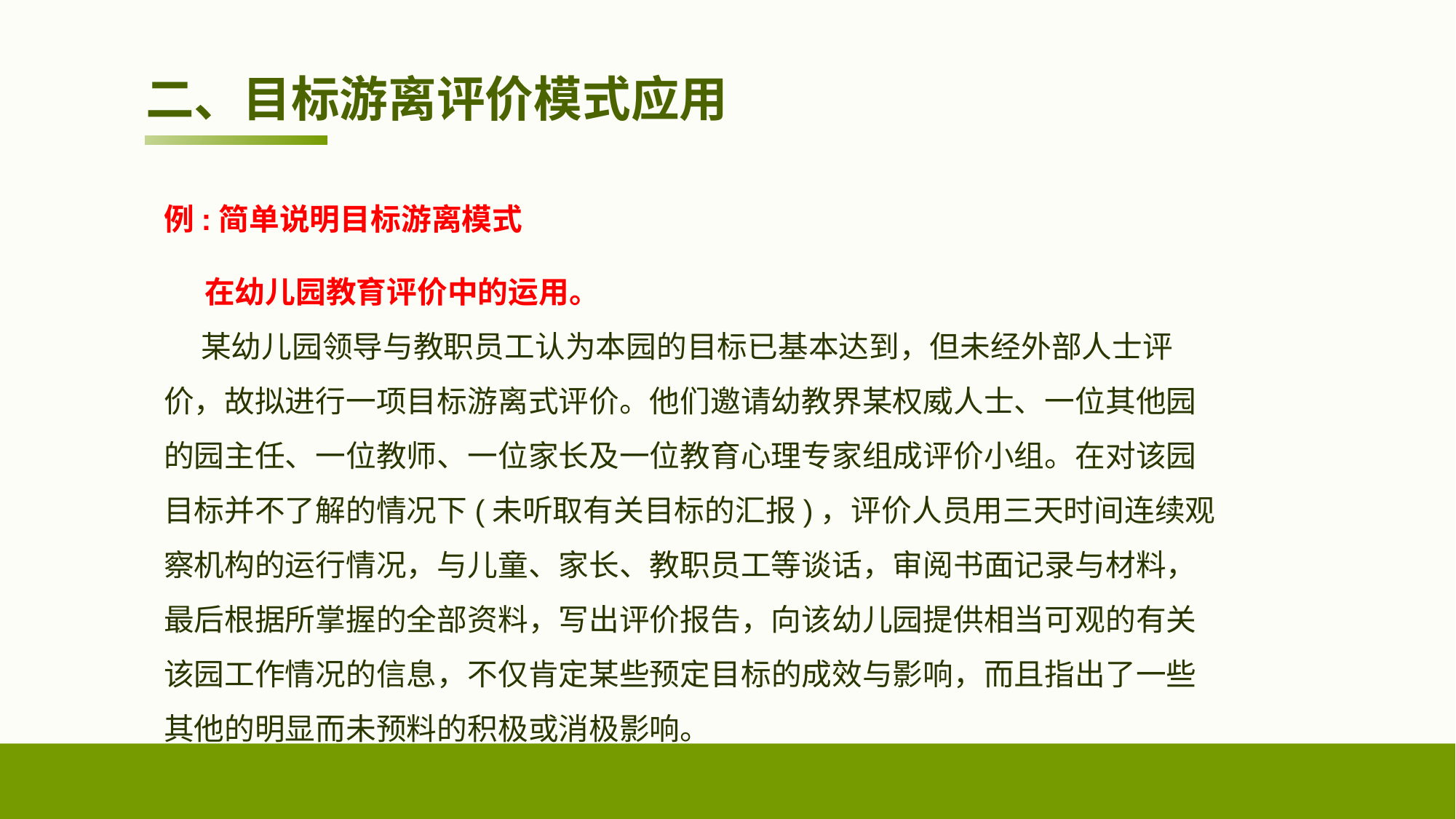

二、目标游离评价模式应用

例:简单说明目标游离模式
    在幼儿园教育评价中的运用。
    某幼儿园领导与教职员工认为本园的目标已基本达到，但未经外部人士评价，故拟进行一项目标游离式评价。他们邀请幼教界某权威人士、一位其他园的园主任、一位教师、一位家长及一位教育心理专家组成评价小组。在对该园目标并不了解的情况下(未听取有关目标的汇报)，评价人员用三天时间连续观察机构的运行情况，与儿童、家长、教职员工等谈话，审阅书面记录与材料，最后根据所掌握的全部资料，写出评价报告，向该幼儿园提供相当可观的有关该园工作情况的信息，不仅肯定某些预定目标的成效与影响，而且指出了一些其他的明显而未预料的积极或消极影响。